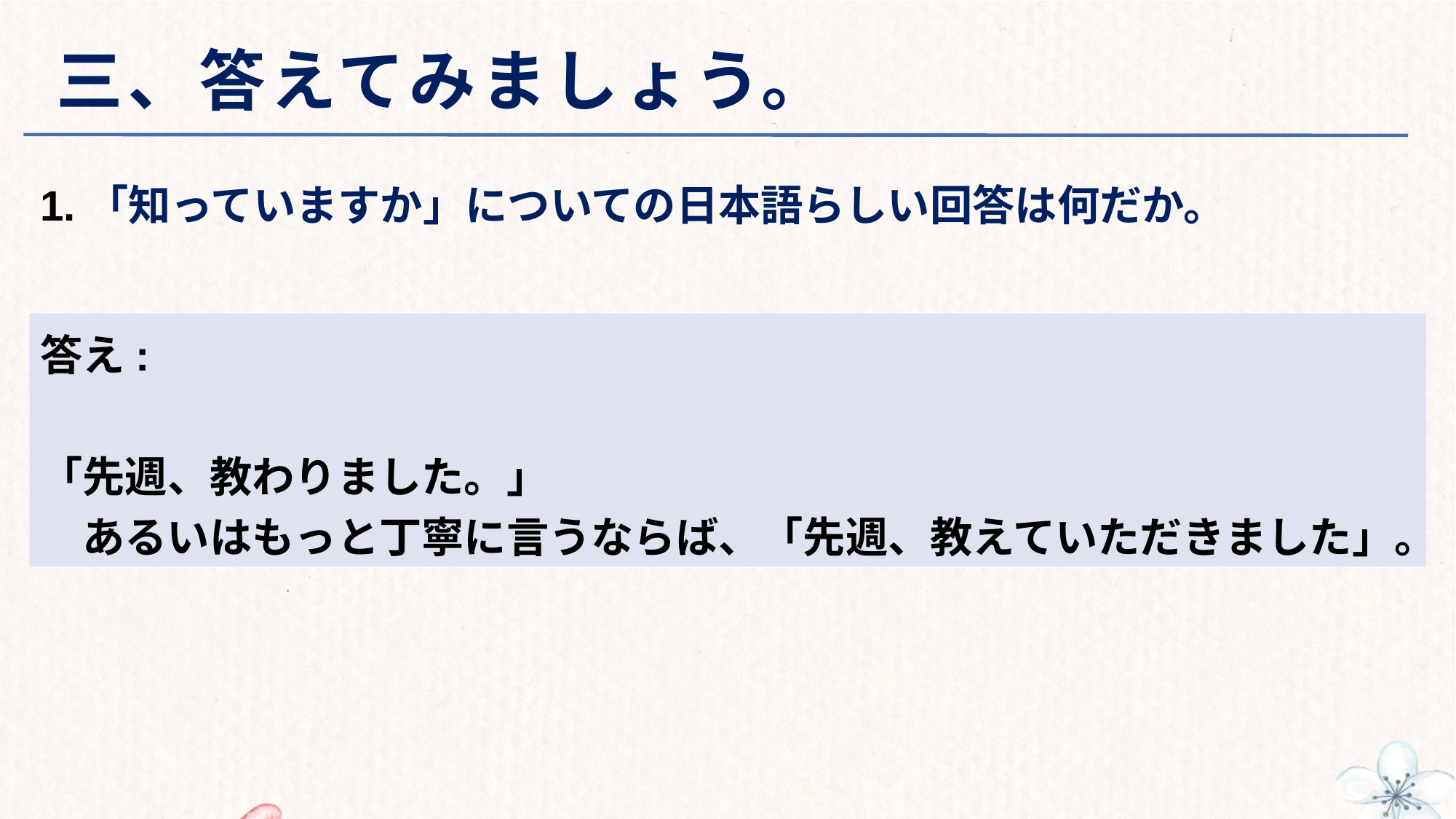

# 三、答えてみましょう。
1.「知っていますか」についての日本語らしい回答は何だか。

答え:

「先週、教わりました。」
　あるいはもっと丁寧に言うならば、「先週、教えていただきました」。